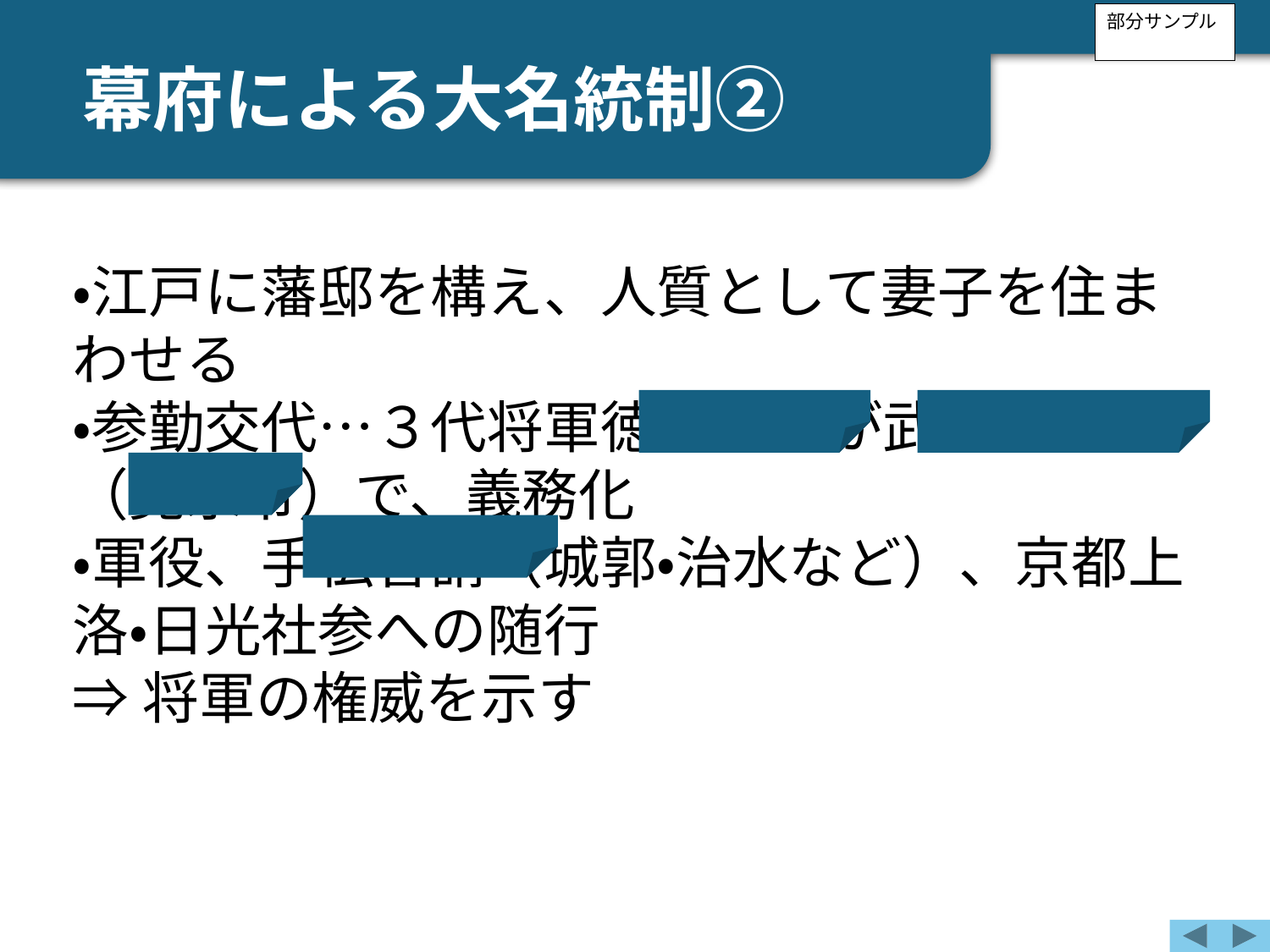

部分サンプル
幕府による大名統制②
・江戸に藩邸を構え、人質として妻子を住まわせる
・参勤交代…３代将軍徳川家光が武家諸法度（寛永令）で、義務化
・軍役、手伝普請（城郭・治水など）、京都上洛・日光社参への随行
⇒将軍の権威を示す